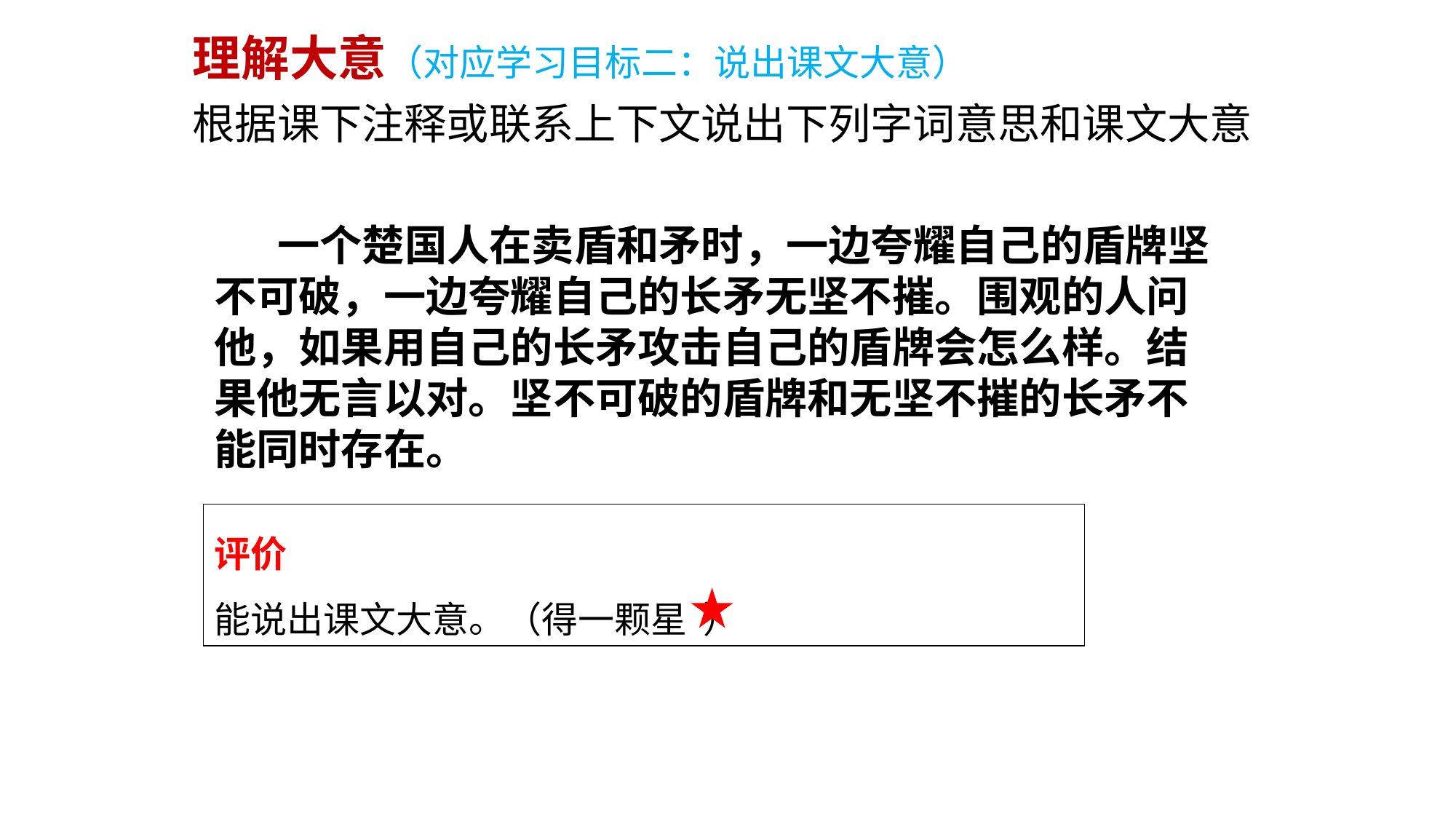

理解大意（对应学习目标二：说出课文大意）

根据课下注释或联系上下文说出下列字词意思和课文大意
   一个楚国人在卖盾和矛时，一边夸耀自己的盾牌坚不可破，一边夸耀自己的长矛无坚不摧。围观的人问他，如果用自己的长矛攻击自己的盾牌会怎么样。结果他无言以对。坚不可破的盾牌和无坚不摧的长矛不能同时存在。
评价
能说出课文大意。（得一颗星  ）